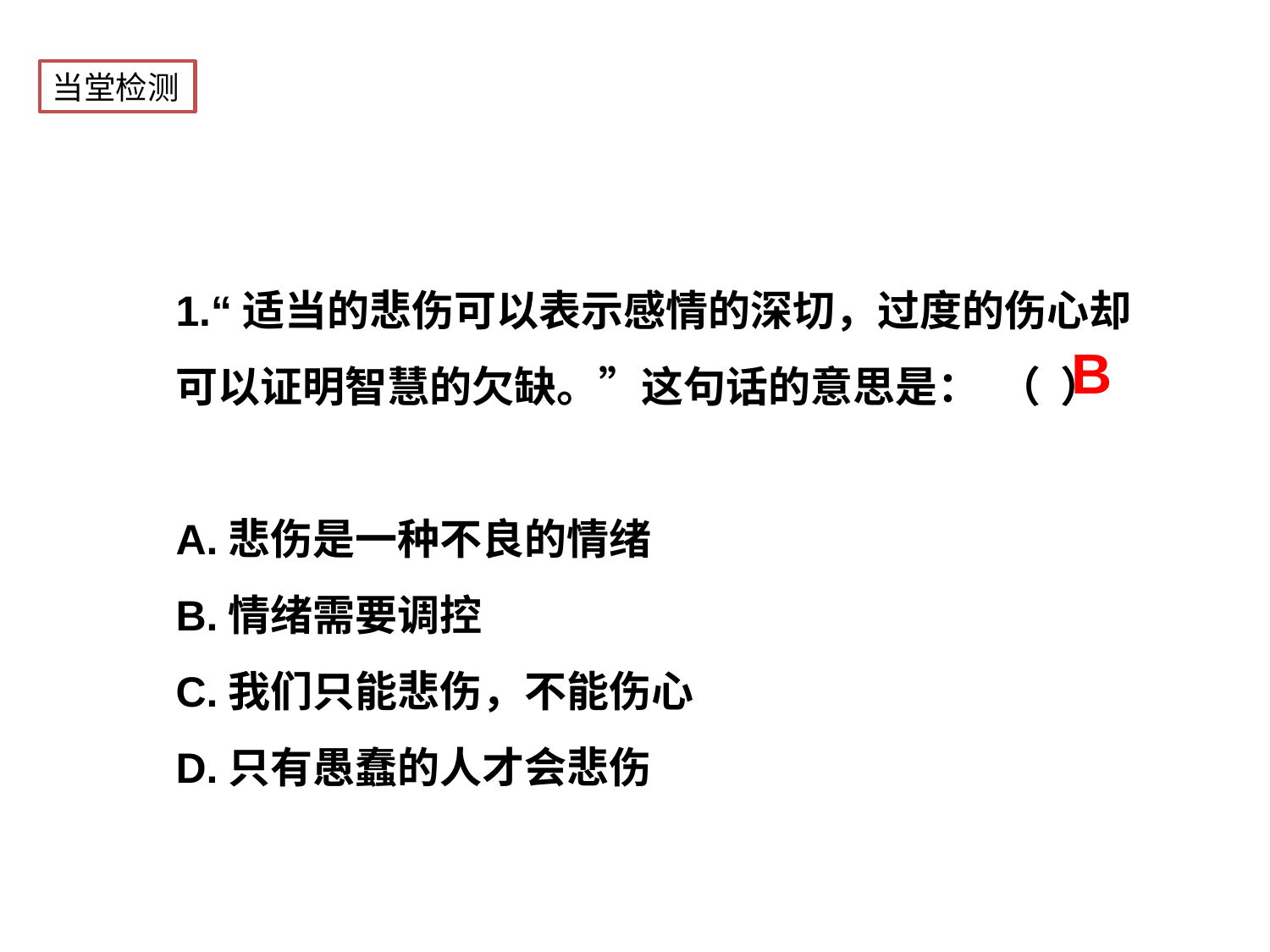

当堂检测
1.“适当的悲伤可以表示感情的深切，过度的伤心却可以证明智慧的欠缺。”这句话的意思是：  （  ）

A.悲伤是一种不良的情绪
B.情绪需要调控
C.我们只能悲伤，不能伤心
D.只有愚蠢的人才会悲伤
B